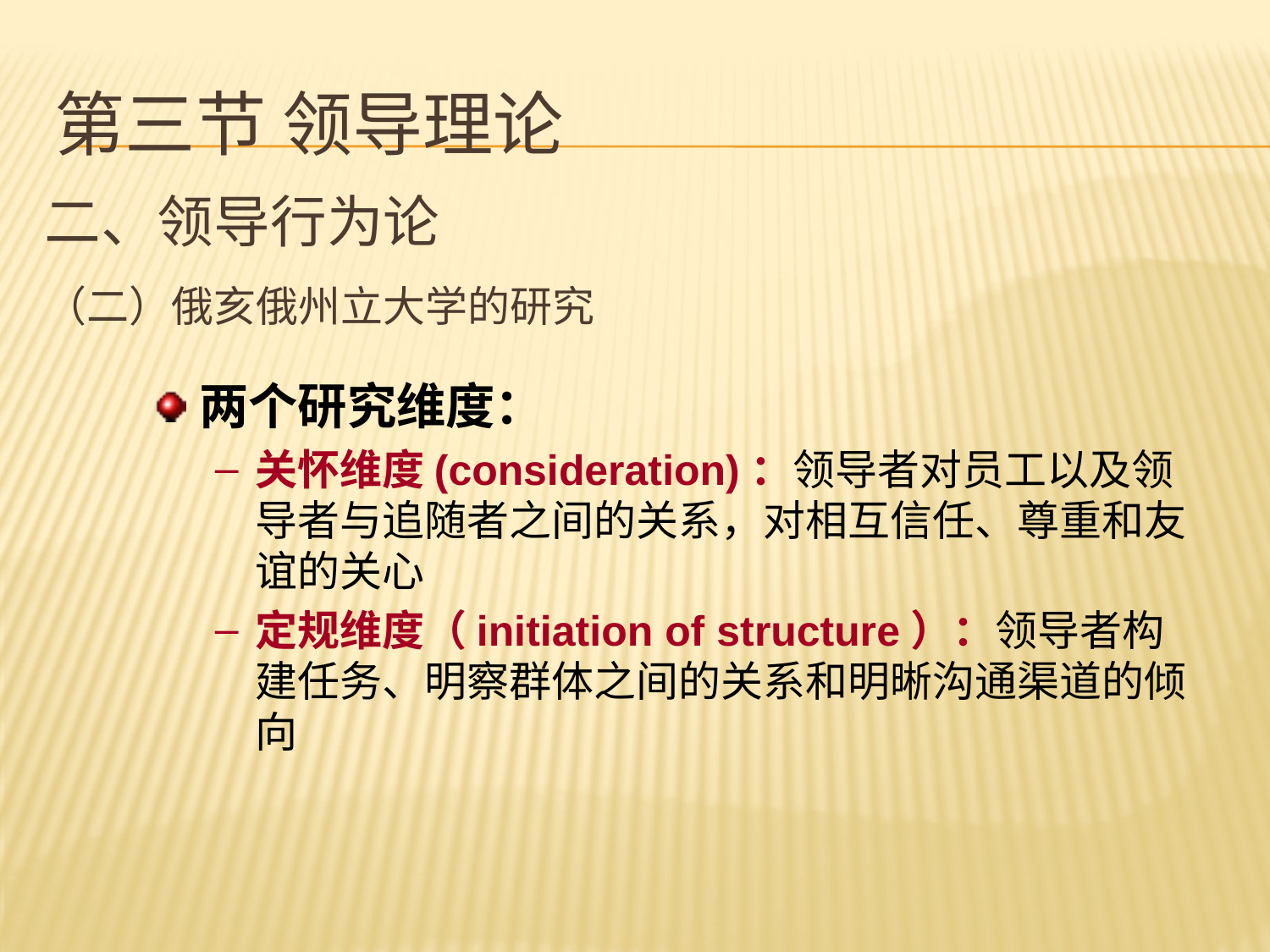

# 第三节 领导理论
二、领导行为论
（二）俄亥俄州立大学的研究

两个研究维度：
关怀维度(consideration)：领导者对员工以及领导者与追随者之间的关系，对相互信任、尊重和友谊的关心
定规维度（initiation of structure）：领导者构建任务、明察群体之间的关系和明晰沟通渠道的倾向